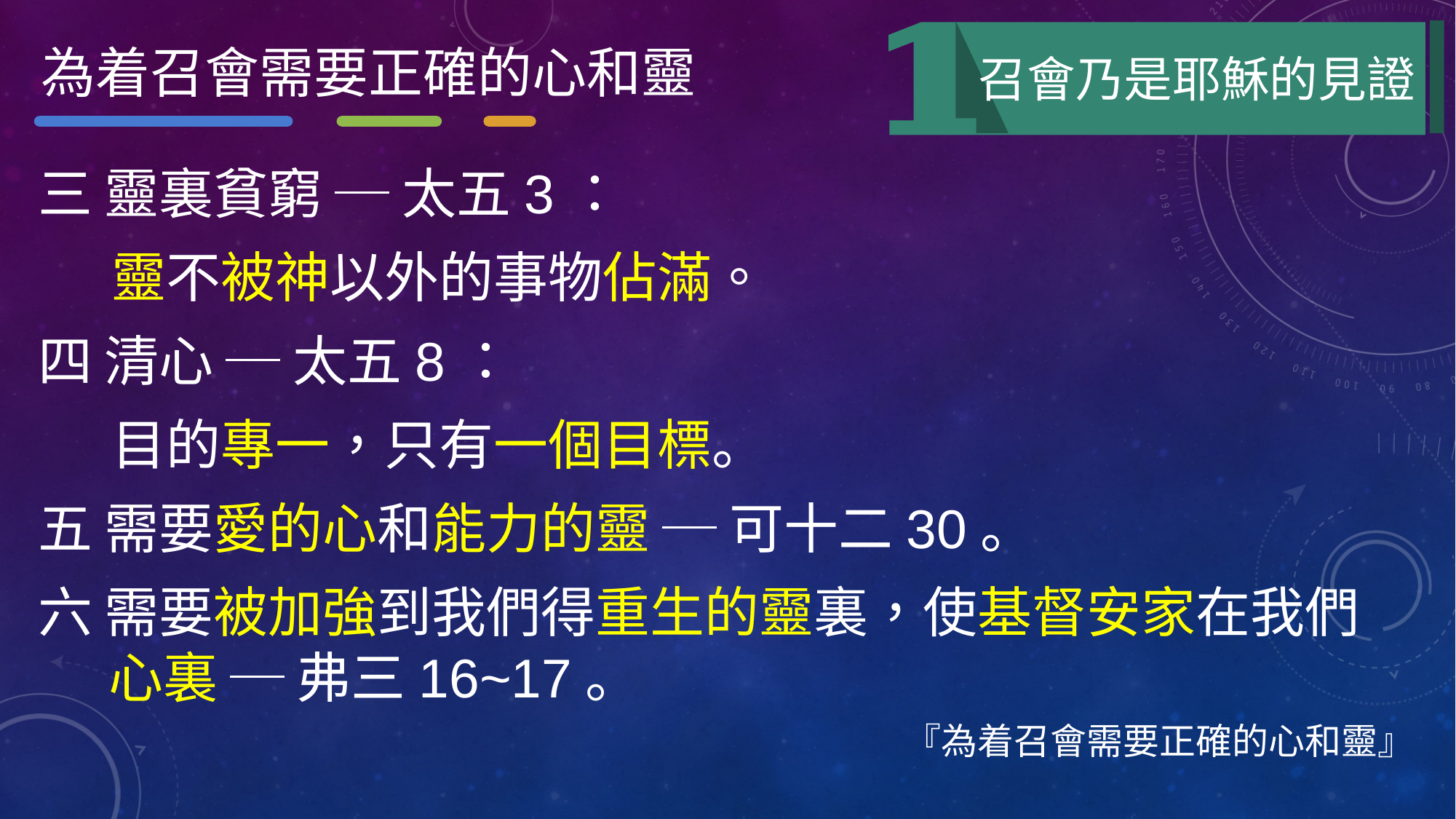

為着召會需要正確的心和靈
召會乃是耶穌的見證

三 靈裏貧窮 ─ 太五3：
     靈不被神以外的事物佔滿。
四 清心 ─ 太五8：
     目的專一，只有一個目標。
五 需要愛的心和能力的靈 ─ 可十二30。
六 需要被加強到我們得重生的靈裏，使基督安家在我們心裏 ─ 弗三16~17。
『為着召會需要正確的心和靈』